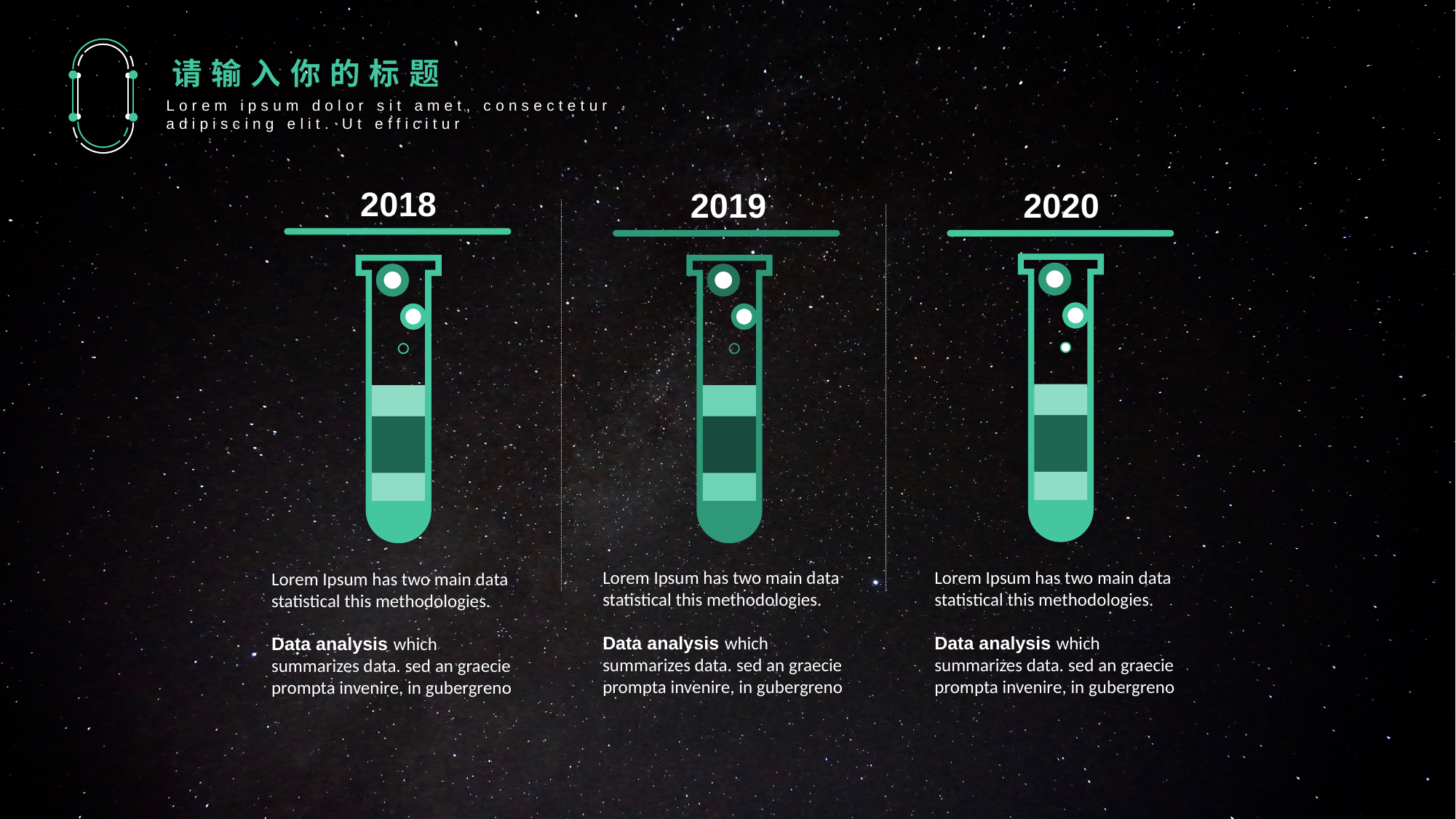

请输入你的标题
Lorem ipsum dolor sit amet, consectetur adipiscing elit. Ut efficitur
2018
2019
2020

Lorem Ipsum has two main data statistical this methodologies.

Data analysis which summarizes data. sed an graecie prompta invenire, in gubergreno
Lorem Ipsum has two main data statistical this methodologies.

Data analysis which summarizes data. sed an graecie prompta invenire, in gubergreno
Lorem Ipsum has two main data statistical this methodologies.

Data analysis which summarizes data. sed an graecie prompta invenire, in gubergreno